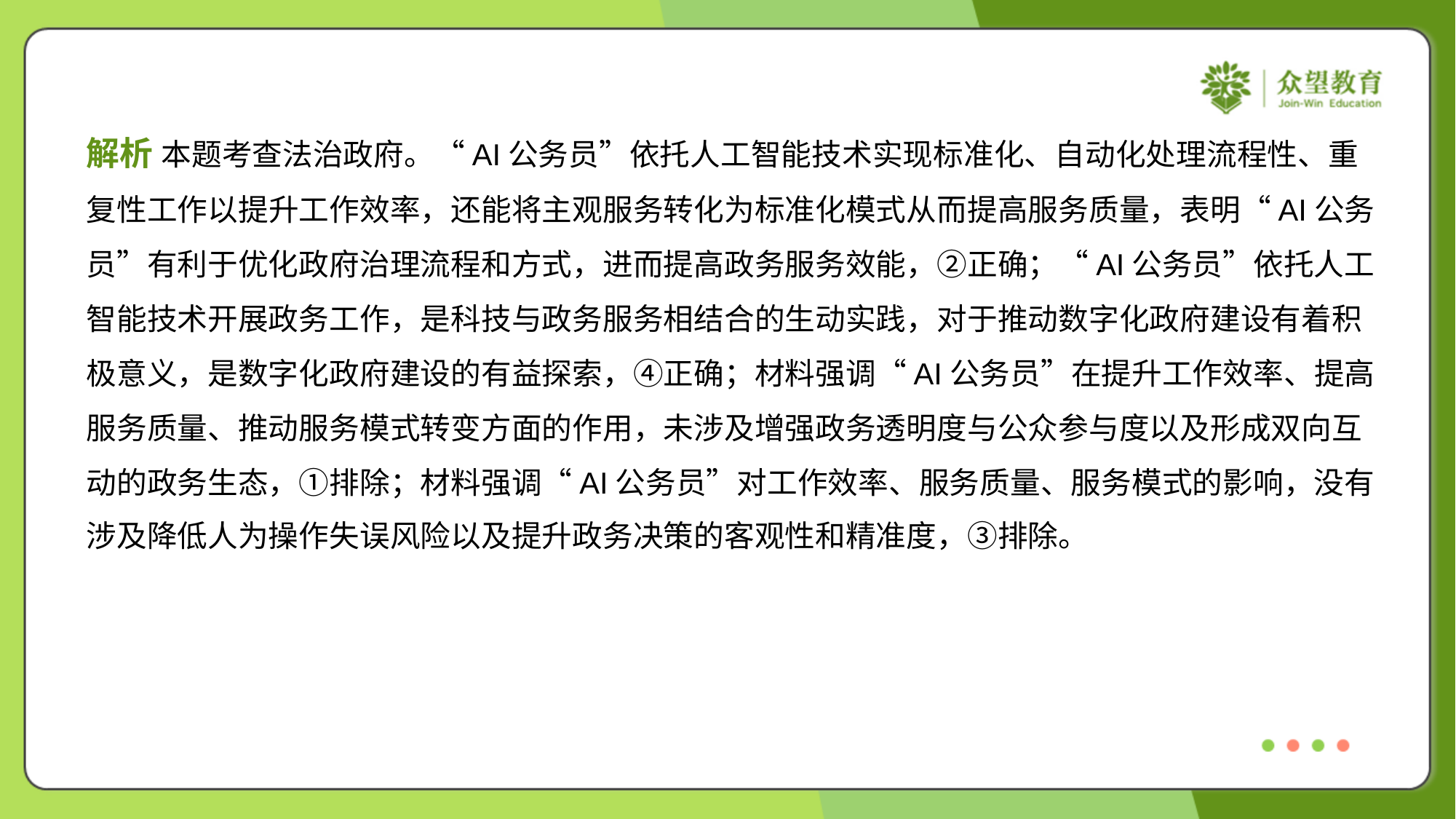

解析 本题考查法治政府。“AI公务员”依托人工智能技术实现标准化、自动化处理流程性、重
复性工作以提升工作效率，还能将主观服务转化为标准化模式从而提高服务质量，表明“AI公务
员”有利于优化政府治理流程和方式，进而提高政务服务效能，②正确；“AI公务员”依托人工
智能技术开展政务工作，是科技与政务服务相结合的生动实践，对于推动数字化政府建设有着积
极意义，是数字化政府建设的有益探索，④正确；材料强调“AI公务员”在提升工作效率、提高
服务质量、推动服务模式转变方面的作用，未涉及增强政务透明度与公众参与度以及形成双向互
动的政务生态，①排除；材料强调“AI公务员”对工作效率、服务质量、服务模式的影响，没有
涉及降低人为操作失误风险以及提升政务决策的客观性和精准度，③排除。